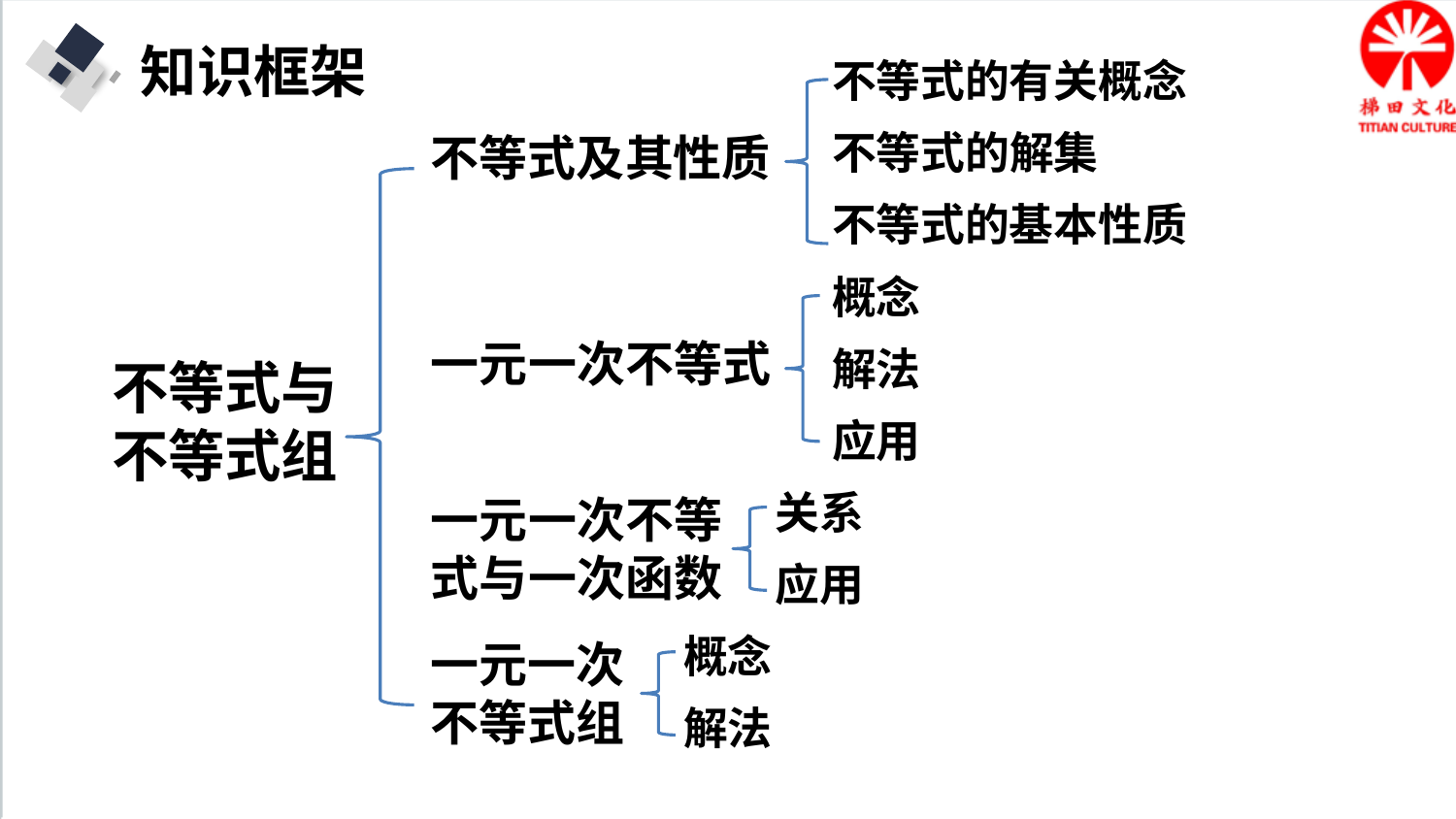

知识框架
不等式的有关概念

不等式的解集
不等式及其性质

不等式的基本性质
概念

一元一次不等式
解法
不等式与不等式组
应用
关系
一元一次不等式与一次函数

应用
概念
一元一次不等式组

解法